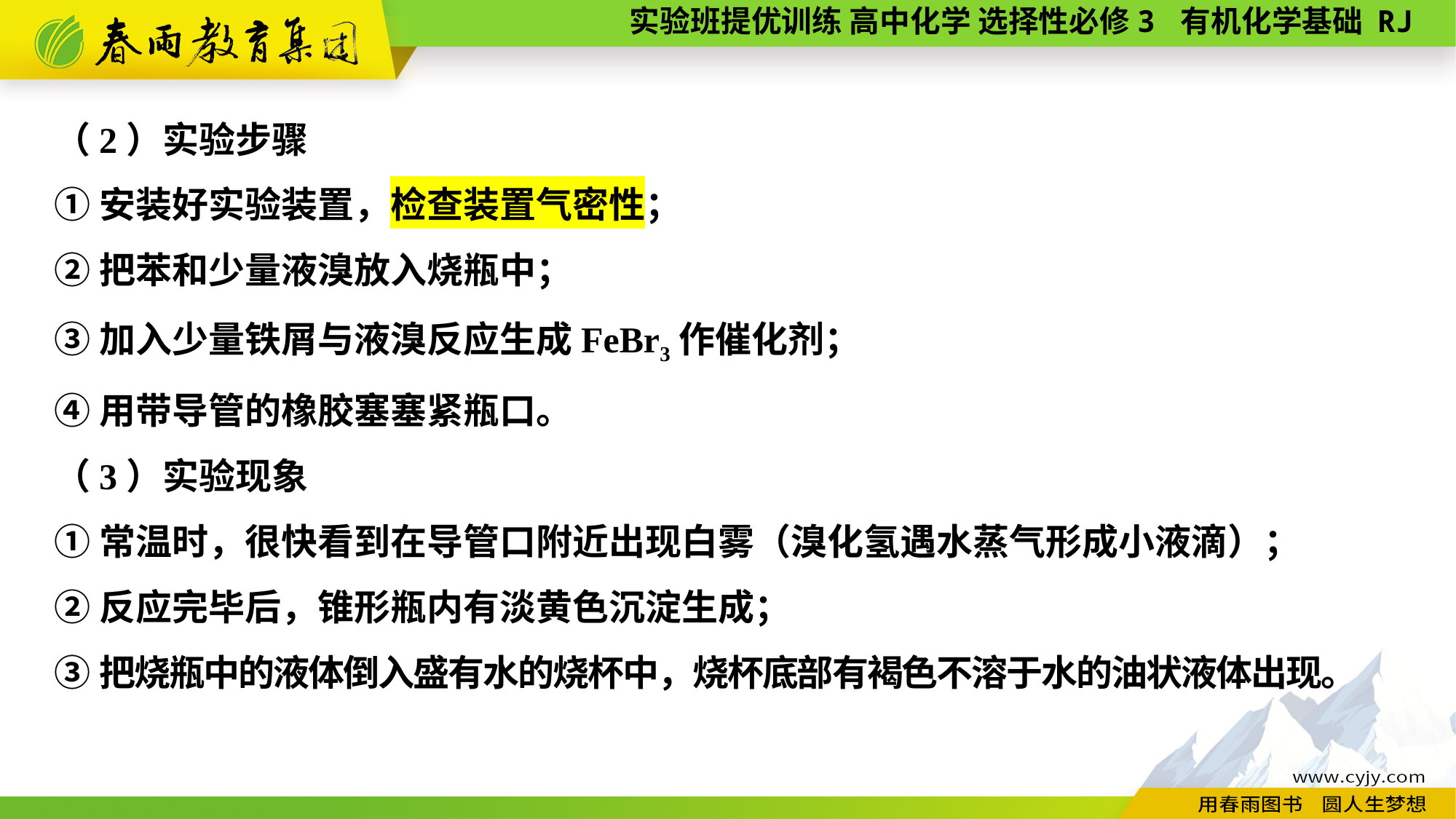

（2）实验步骤
①安装好实验装置，检查装置气密性；
②把苯和少量液溴放入烧瓶中；
③加入少量铁屑与液溴反应生成FeBr3作催化剂；
④用带导管的橡胶塞塞紧瓶口。
（3）实验现象
①常温时，很快看到在导管口附近出现白雾（溴化氢遇水蒸气形成小液滴）；
②反应完毕后，锥形瓶内有淡黄色沉淀生成；
③把烧瓶中的液体倒入盛有水的烧杯中，烧杯底部有褐色不溶于水的油状液体出现。